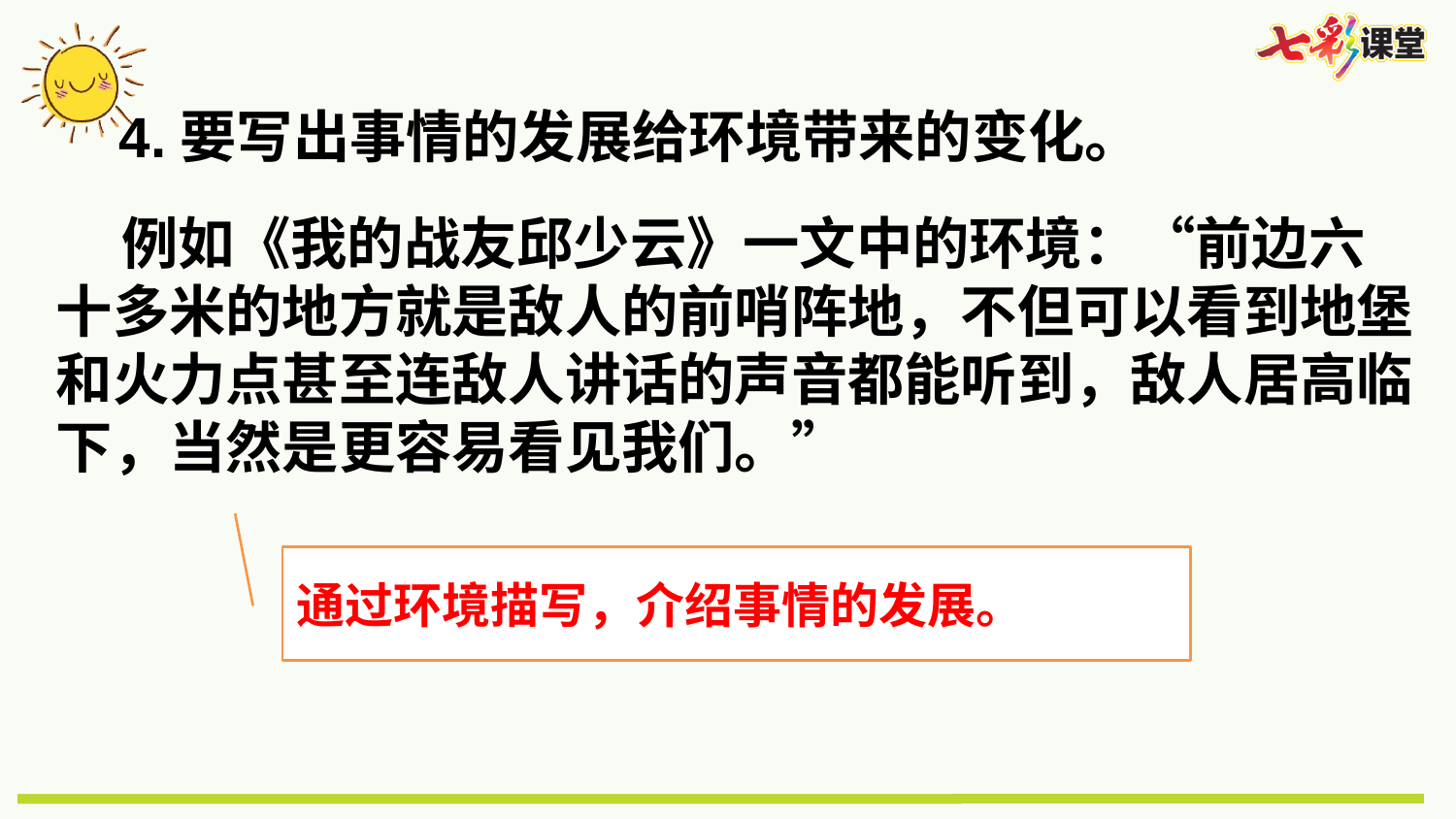

4.要写出事情的发展给环境带来的变化。
    例如《我的战友邱少云》一文中的环境：“前边六十多米的地方就是敌人的前哨阵地，不但可以看到地堡和火力点甚至连敌人讲话的声音都能听到，敌人居高临下，当然是更容易看见我们。”
通过环境描写，介绍事情的发展。